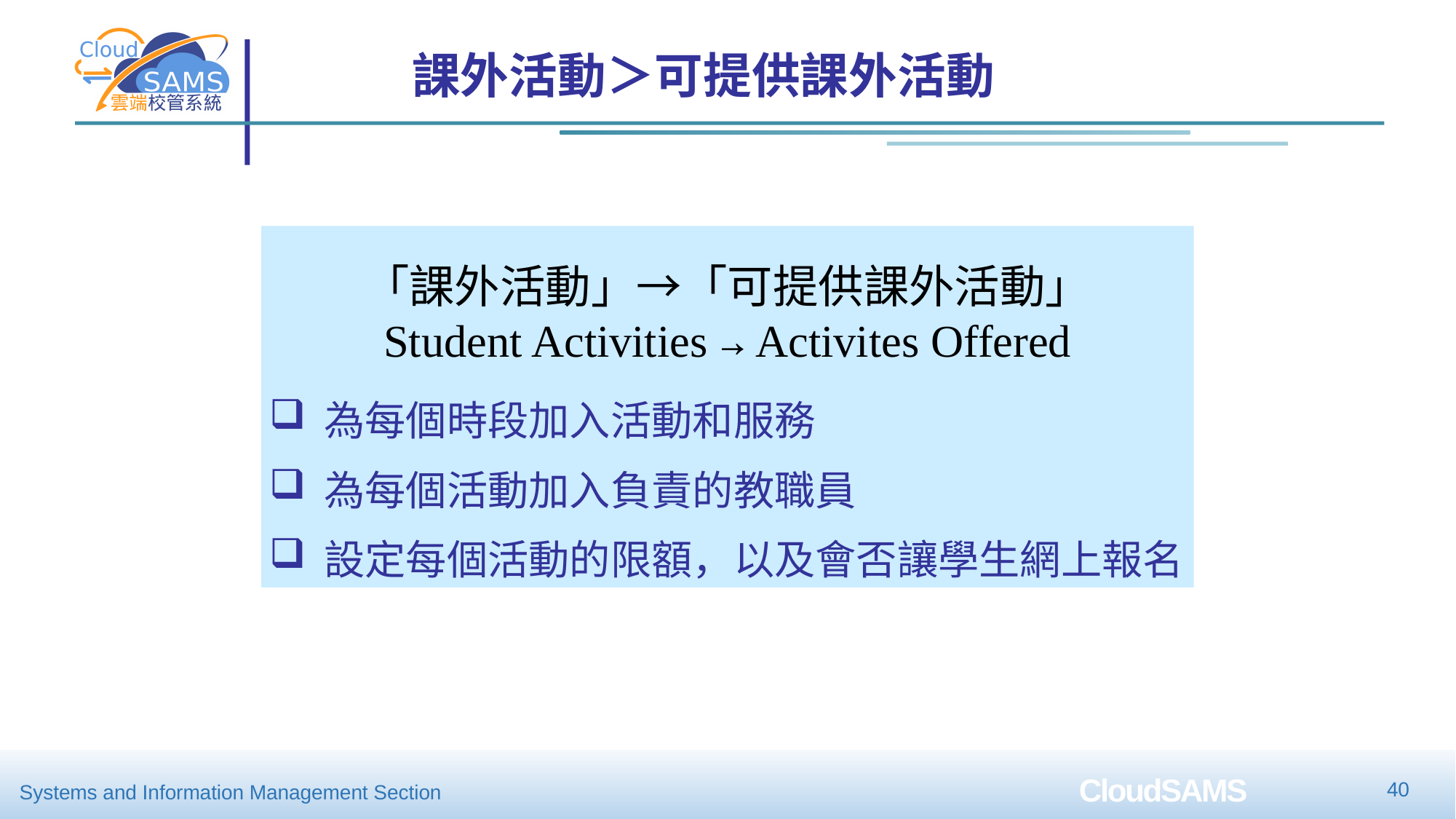

課外活動＞可提供課外活動
「課外活動」→「可提供課外活動」
Student Activities → Activites Offered
為每個時段加入活動和服務
為每個活動加入負責的教職員
設定每個活動的限額，以及會否讓學生網上報名
40